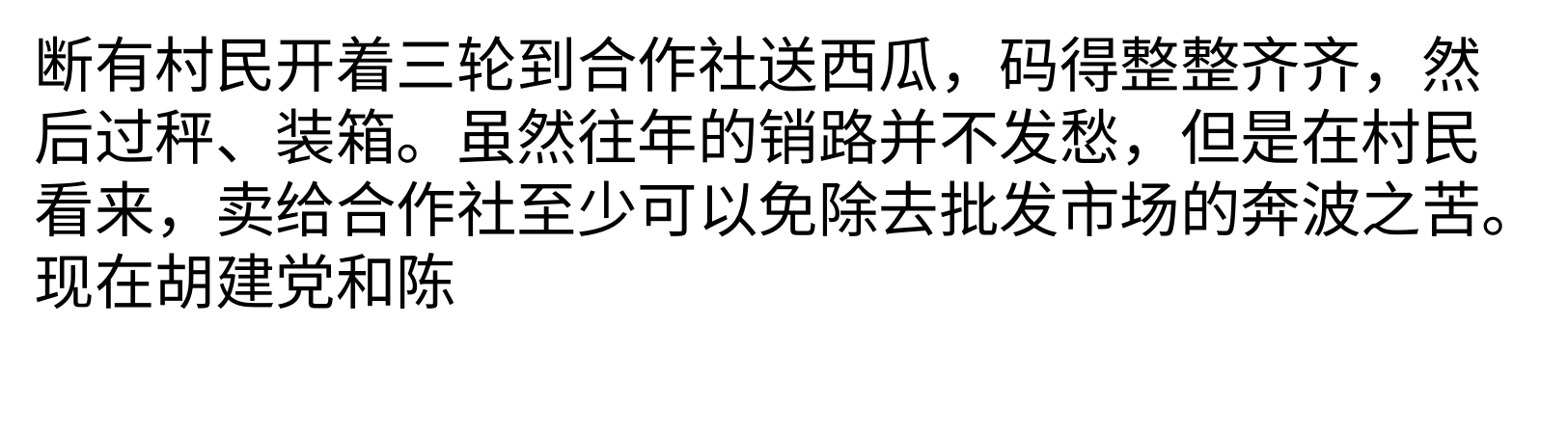

断有村民开着三轮到合作社送西瓜，码得整整齐齐，然后过秤、装箱。虽然往年的销路并不发愁，但是在村民看来，卖给合作社至少可以免除去批发市场的奔波之苦。现在胡建党和陈